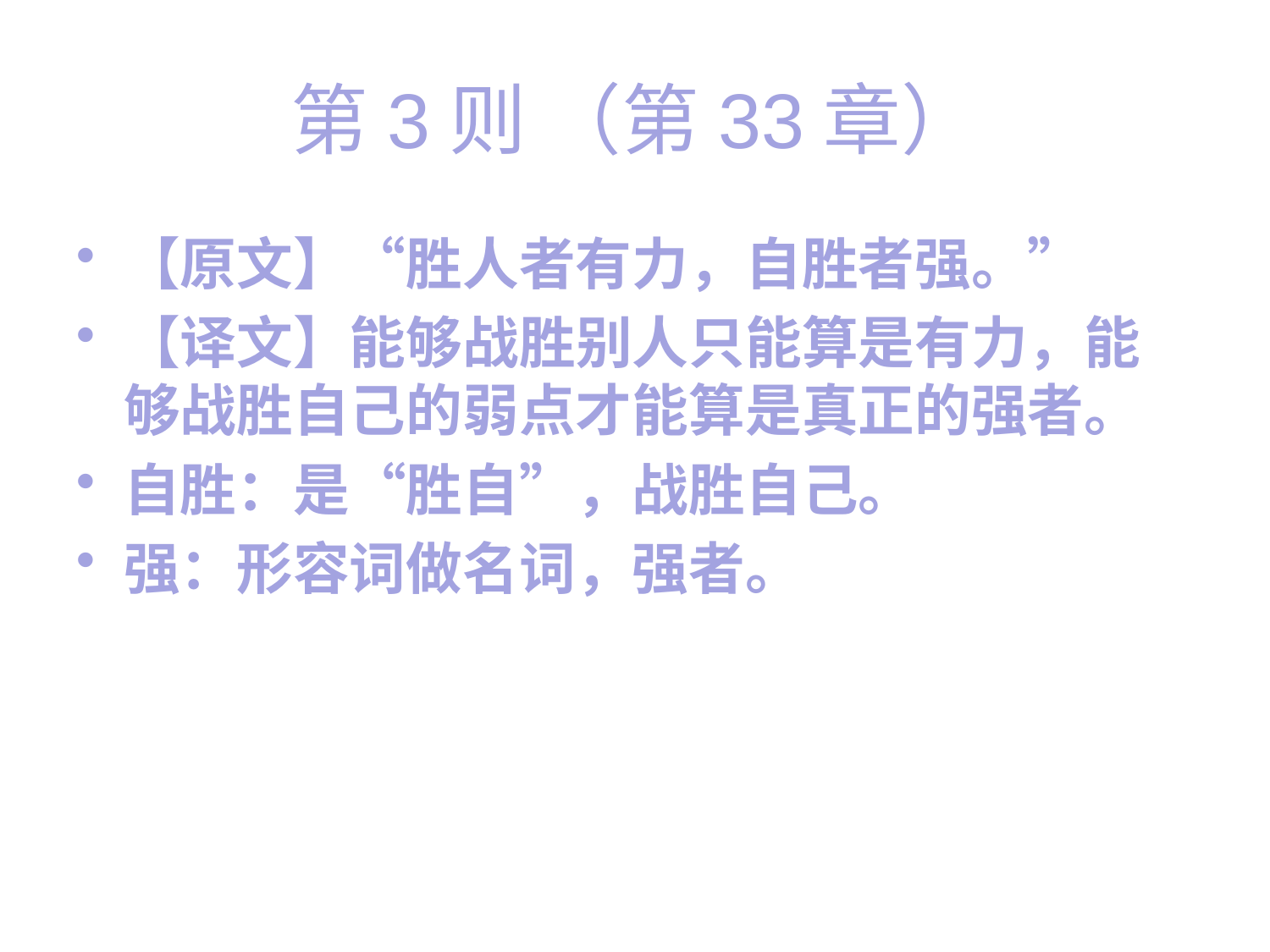

# 第3则 （第33章）
【原文】“胜人者有力，自胜者强。”
【译文】能够战胜别人只能算是有力，能够战胜自己的弱点才能算是真正的强者。
自胜：是“胜自”，战胜自己。
强：形容词做名词，强者。